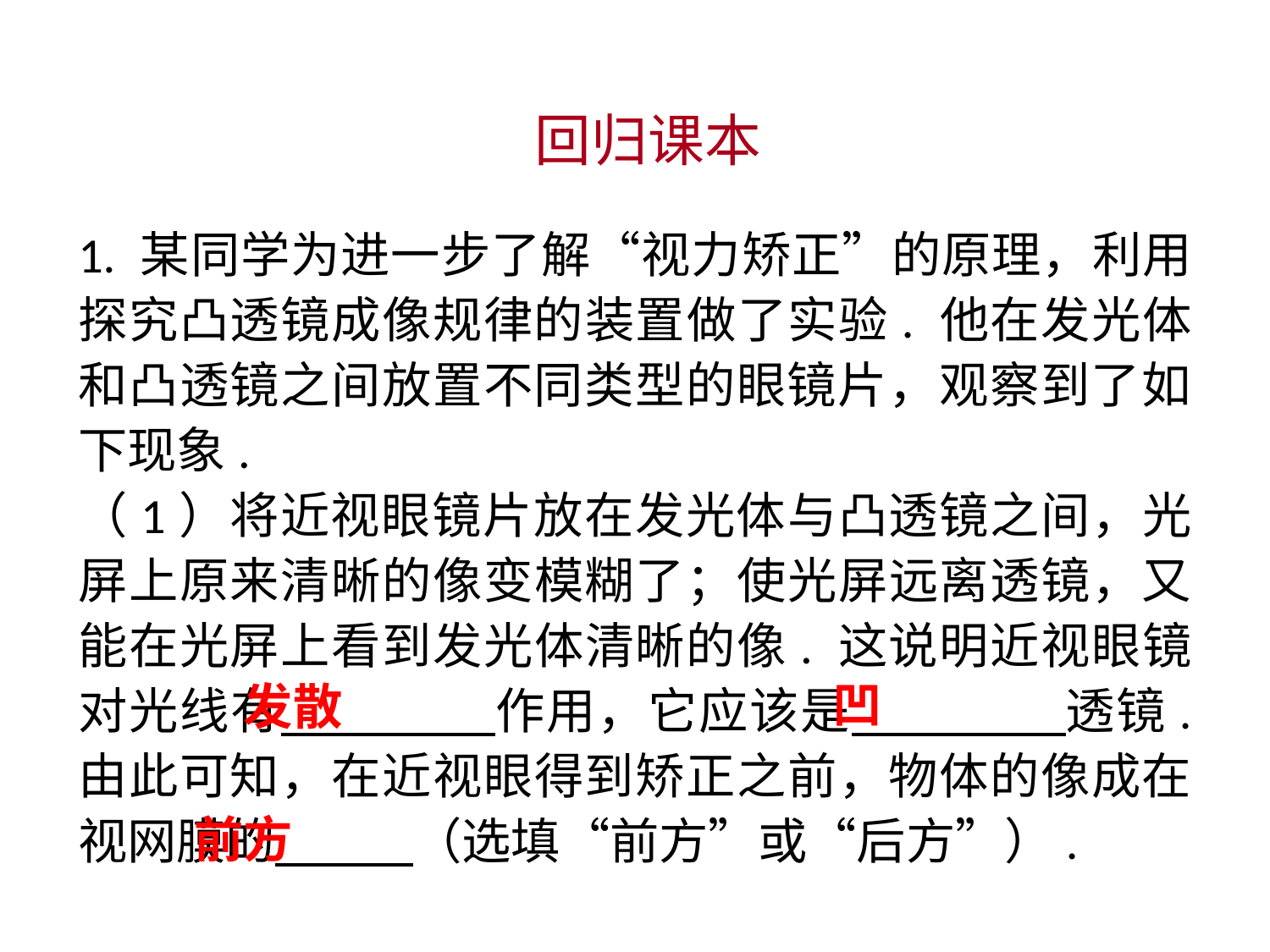

回归课本
1. 某同学为进一步了解“视力矫正”的原理，利用探究凸透镜成像规律的装置做了实验. 他在发光体和凸透镜之间放置不同类型的眼镜片，观察到了如下现象.
（1）将近视眼镜片放在发光体与凸透镜之间，光屏上原来清晰的像变模糊了；使光屏远离透镜，又能在光屏上看到发光体清晰的像. 这说明近视眼镜对光线有　         　作用，它应该是　         　透镜. 由此可知，在近视眼得到矫正之前，物体的像成在视网膜的　        （选填“前方”或“后方”）.
凹
发散
前方